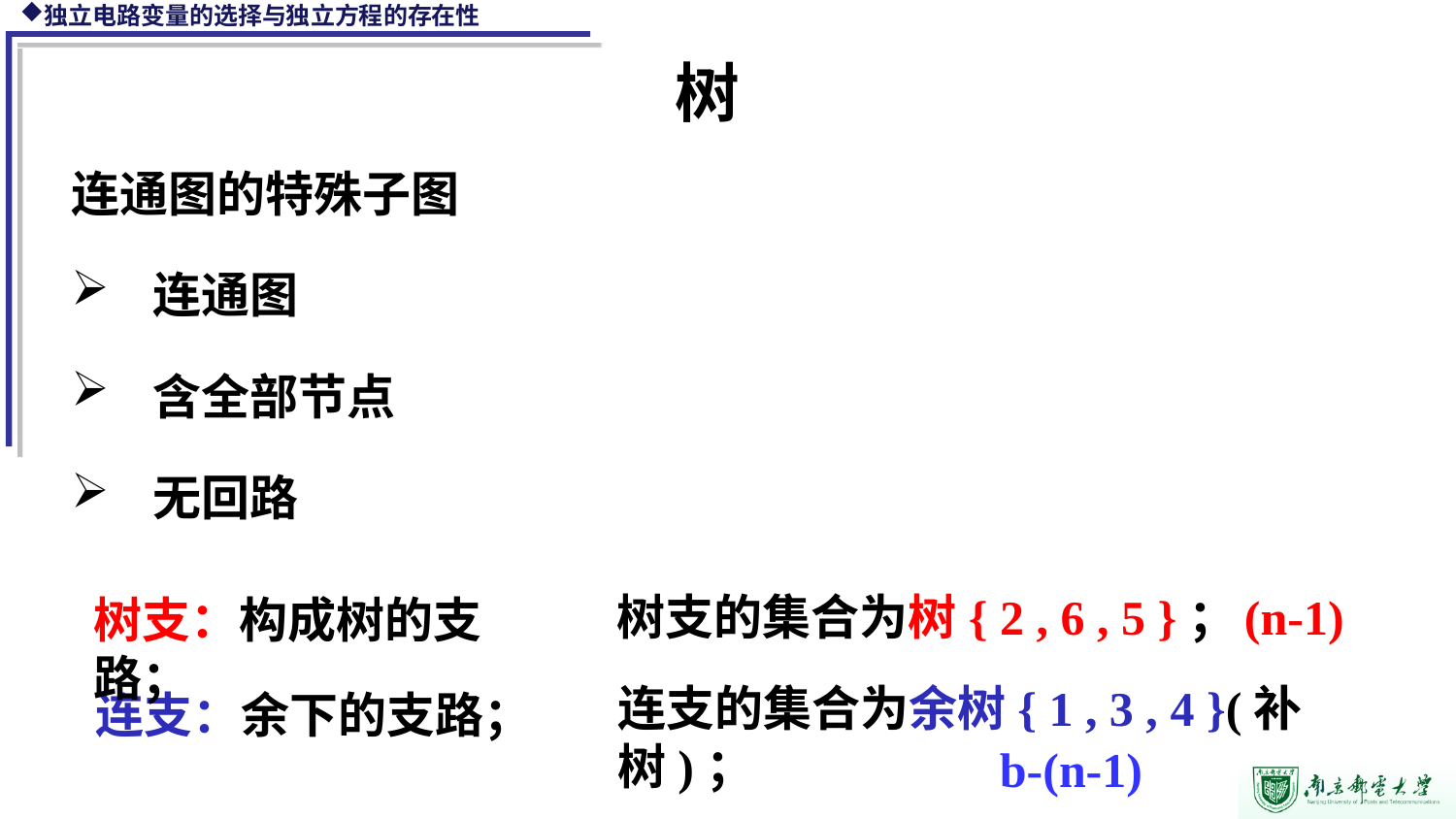

树
连通图的特殊子图
连通图
含全部节点
无回路

1

C
B
3
2
A

4
6
5

D
(n-1)
树支的集合为树{ 2 , 6 , 5 }；
树支：构成树的支路；
连支的集合为余树{ 1 , 3 , 4 }(补树)；
连支：余下的支路；
b-(n-1)